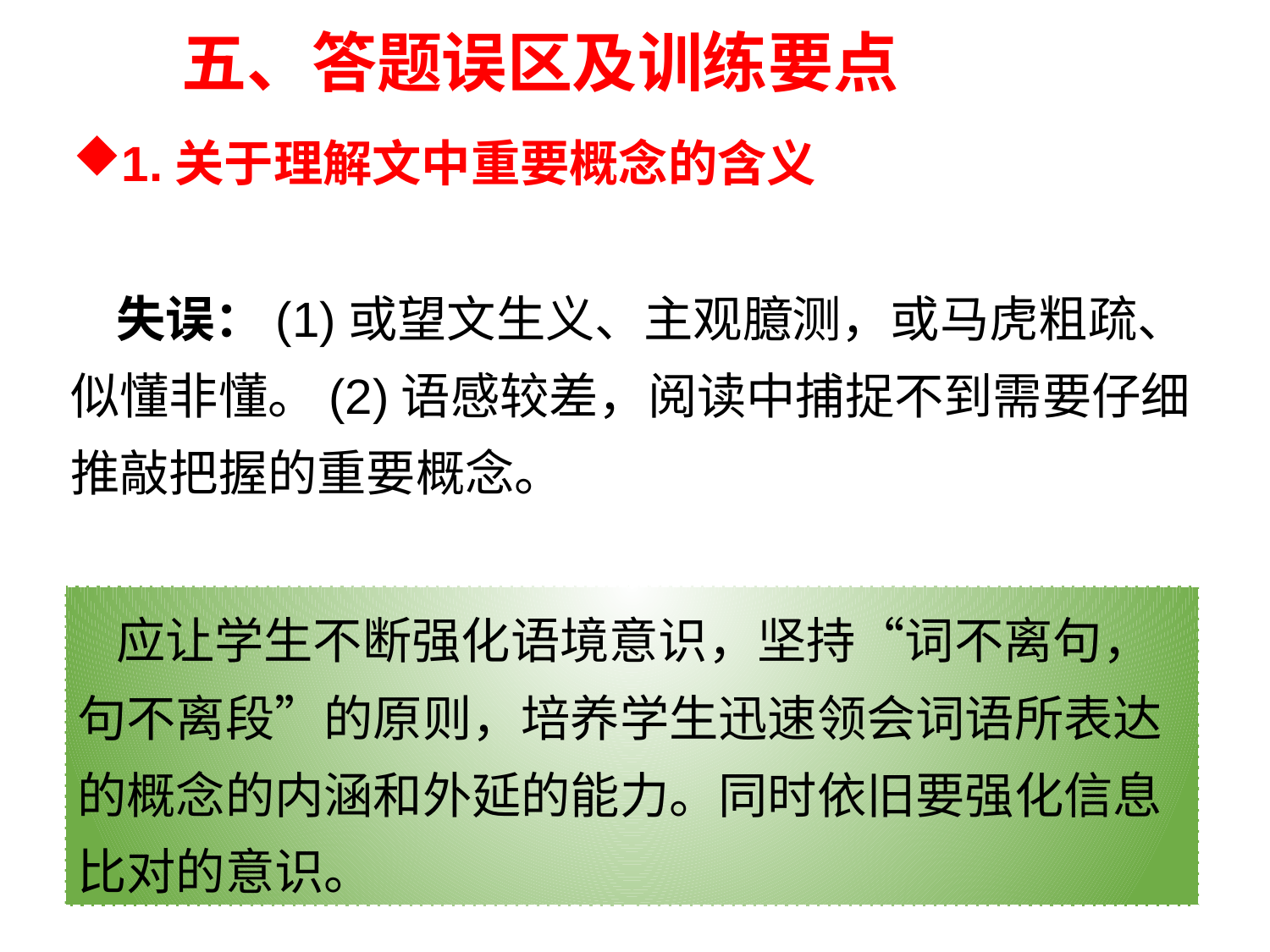

五、答题误区及训练要点
1.关于理解文中重要概念的含义
   失误：(1)或望文生义、主观臆测，或马虎粗疏、似懂非懂。(2)语感较差，阅读中捕捉不到需要仔细推敲把握的重要概念。
   应让学生不断强化语境意识，坚持“词不离句，句不离段”的原则，培养学生迅速领会词语所表达的概念的内涵和外延的能力。同时依旧要强化信息比对的意识。